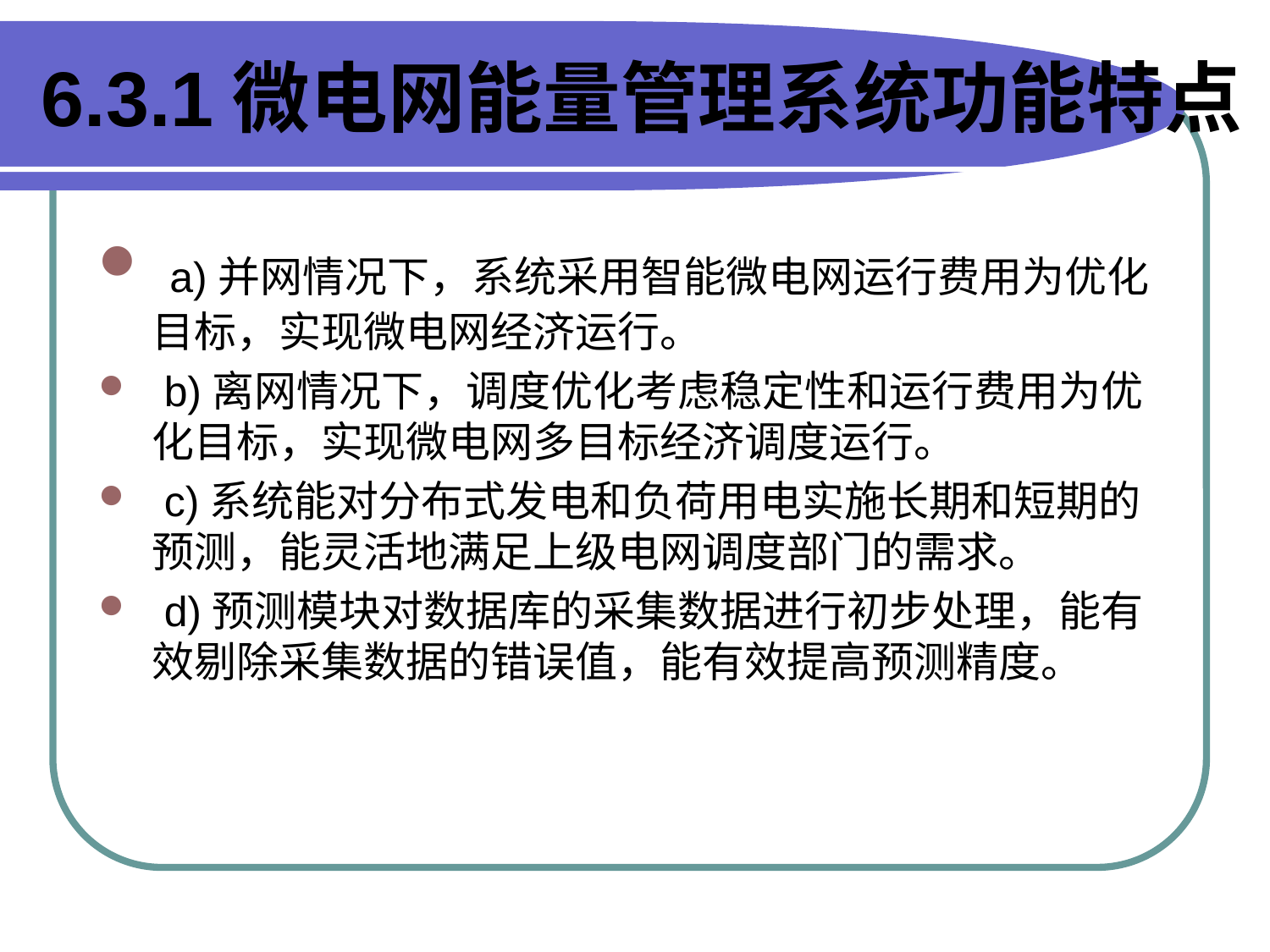

# 6.3.1微电网能量管理系统功能特点
 a)并网情况下，系统采用智能微电网运行费用为优化目标，实现微电网经济运行。
 b)离网情况下，调度优化考虑稳定性和运行费用为优化目标，实现微电网多目标经济调度运行。
 c)系统能对分布式发电和负荷用电实施长期和短期的预测，能灵活地满足上级电网调度部门的需求。
 d)预测模块对数据库的采集数据进行初步处理，能有效剔除采集数据的错误值，能有效提高预测精度。

115